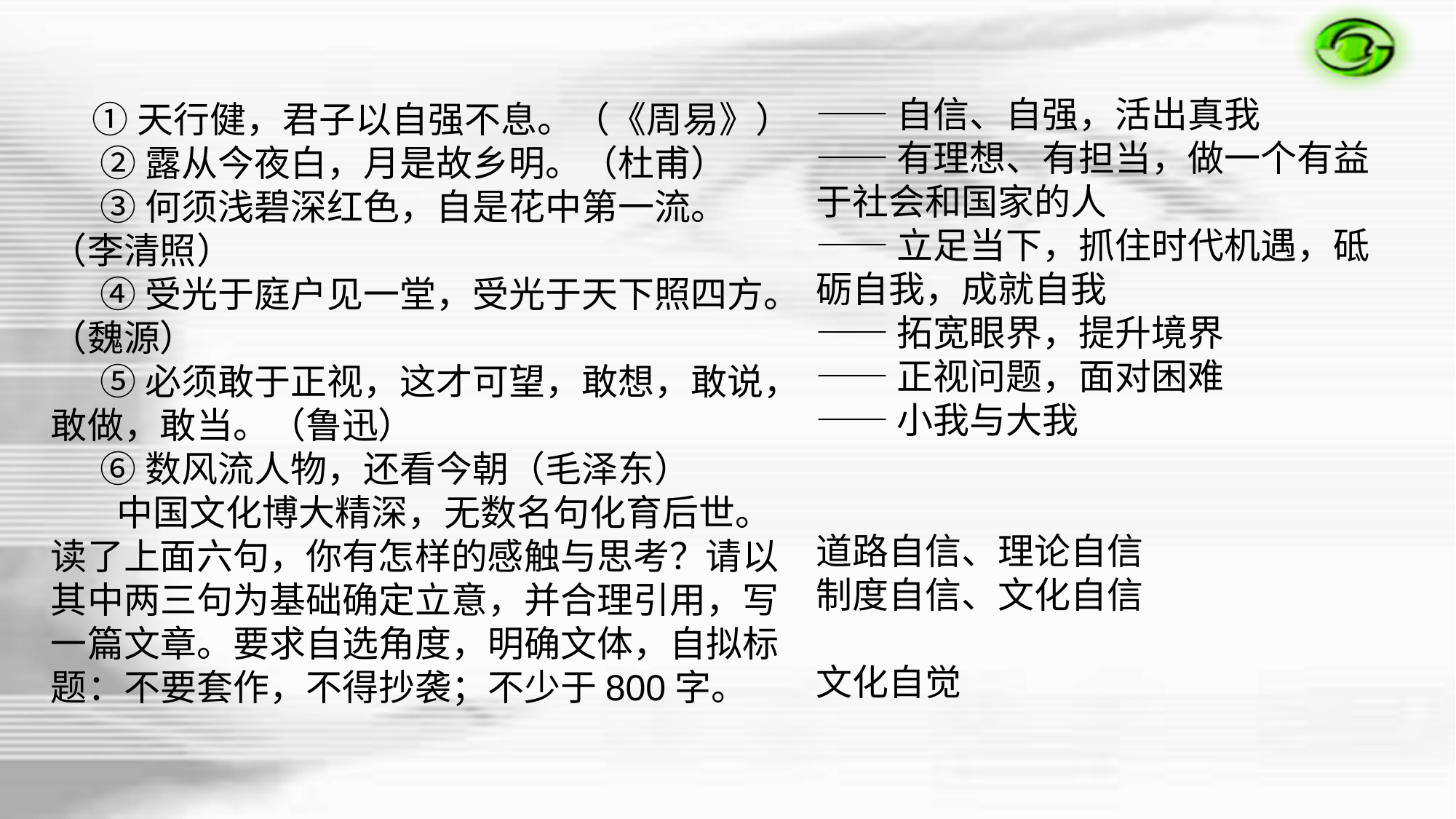

——自信、自强，活出真我
——有理想、有担当，做一个有益于社会和国家的人
——立足当下，抓住时代机遇，砥砺自我，成就自我
——拓宽眼界，提升境界
——正视问题，面对困难
——小我与大我

道路自信、理论自信
制度自信、文化自信

文化自觉
     ①天行健，君子以自强不息。（《周易》）
      ②露从今夜白，月是故乡明。（杜甫）
      ③何须浅碧深红色，自是花中第一流。（李清照）
      ④受光于庭户见一堂，受光于天下照四方。（魏源）
      ⑤必须敢于正视，这才可望，敢想，敢说，敢做，敢当。（鲁迅）
      ⑥数风流人物，还看今朝（毛泽东）
       中国文化博大精深，无数名句化育后世。读了上面六句，你有怎样的感触与思考？请以其中两三句为基础确定立意，并合理引用，写一篇文章。要求自选角度，明确文体，自拟标题：不要套作，不得抄袭；不少于800字。